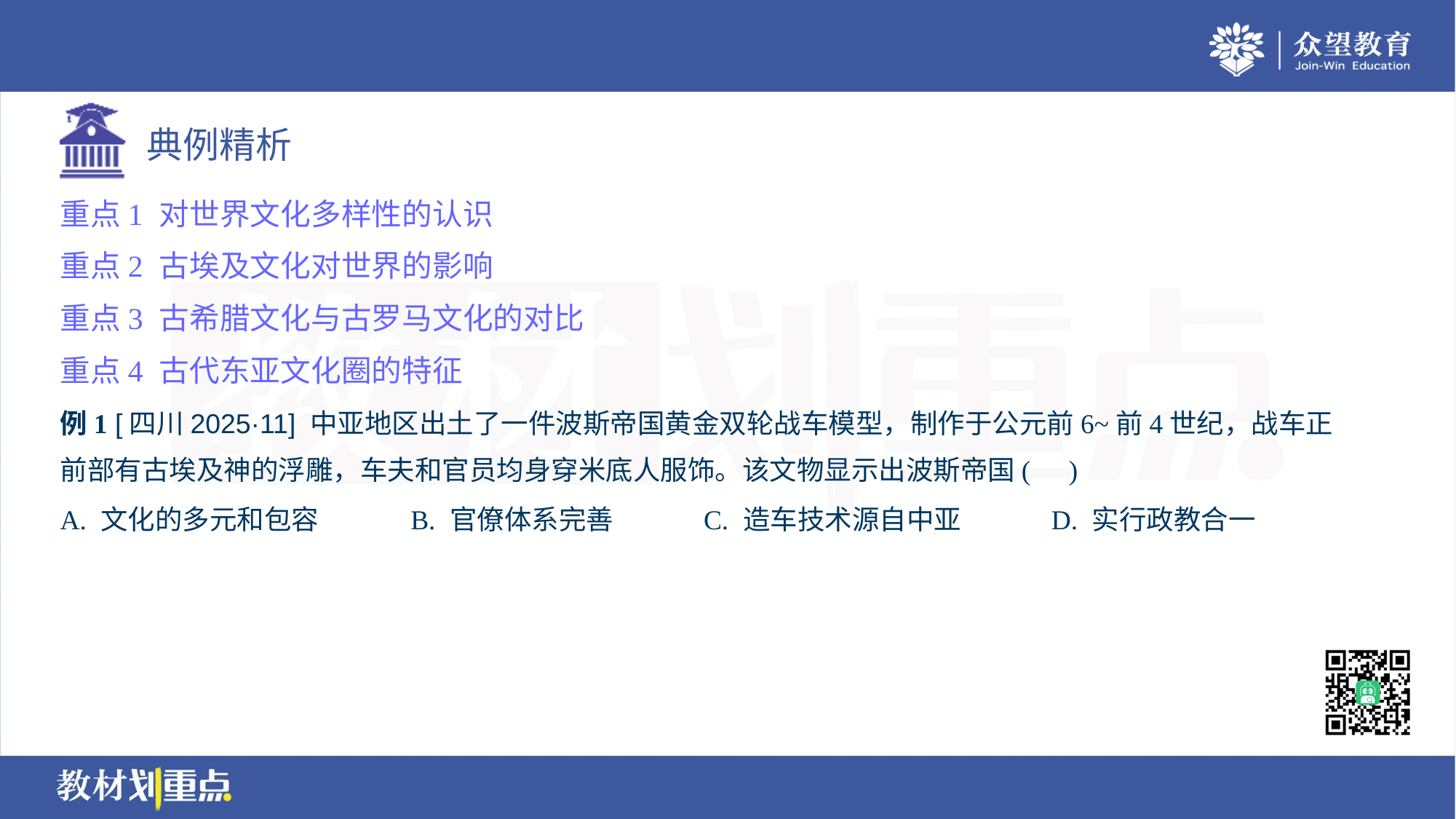

重点1 对世界文化多样性的认识
重点2 古埃及文化对世界的影响
重点3 古希腊文化与古罗马文化的对比
重点4 古代东亚文化圈的特征
例1 [四川2025·11] 中亚地区出土了一件波斯帝国黄金双轮战车模型，制作于公元前6~前4世纪，战车正
前部有古埃及神的浮雕，车夫和官员均身穿米底人服饰。该文物显示出波斯帝国(     )
A. 文化的多元和包容	B. 官僚体系完善	C. 造车技术源自中亚	D. 实行政教合一